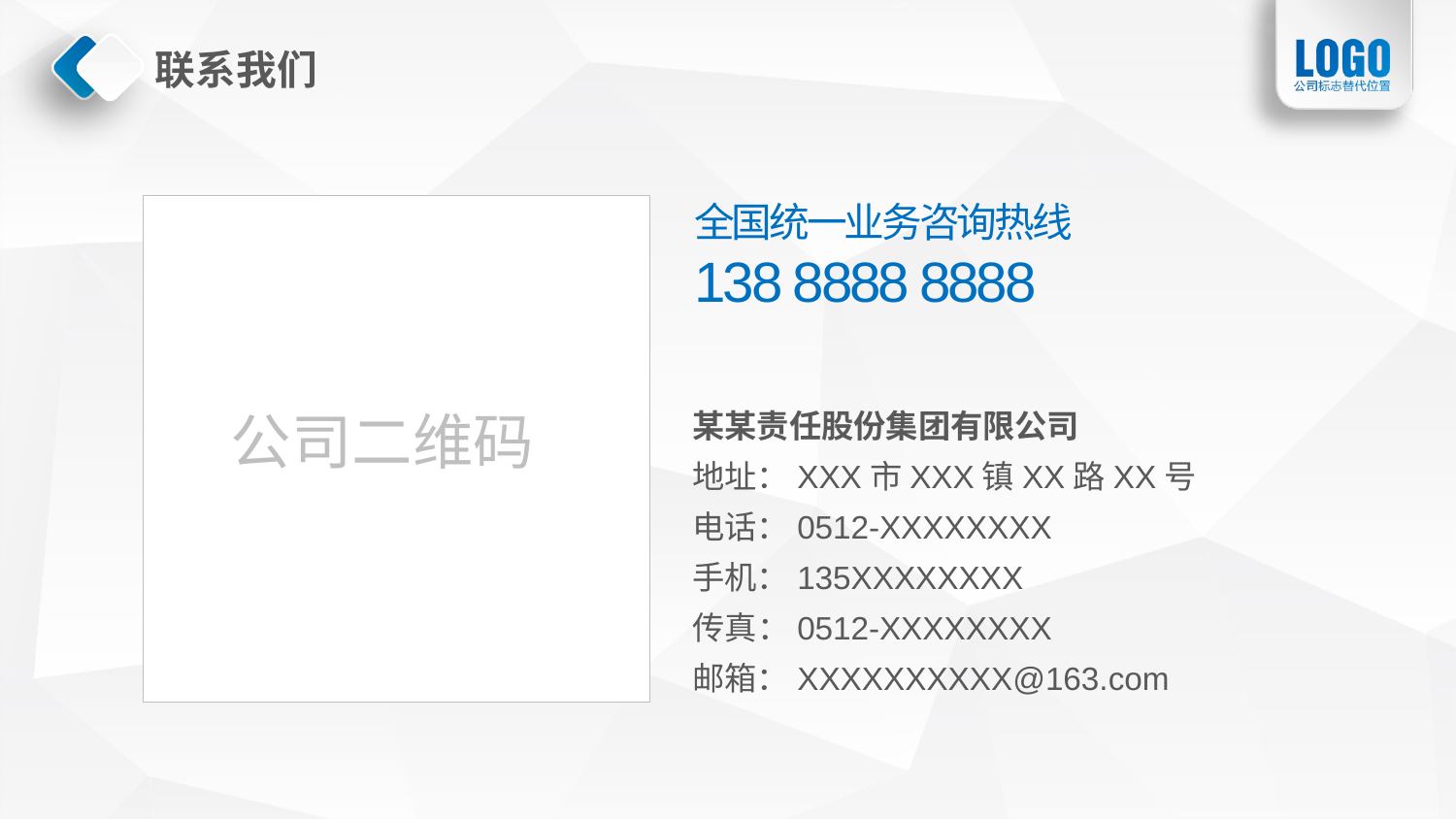

# 联系我们
全国统一业务咨询热线
138 8888 8888

某某责任股份集团有限公司
地址：XXX市XXX镇XX路XX号
电话：0512-XXXXXXXX
手机：135XXXXXXXX
传真：0512-XXXXXXXX
邮箱：XXXXXXXXXX@163.com
公司二维码